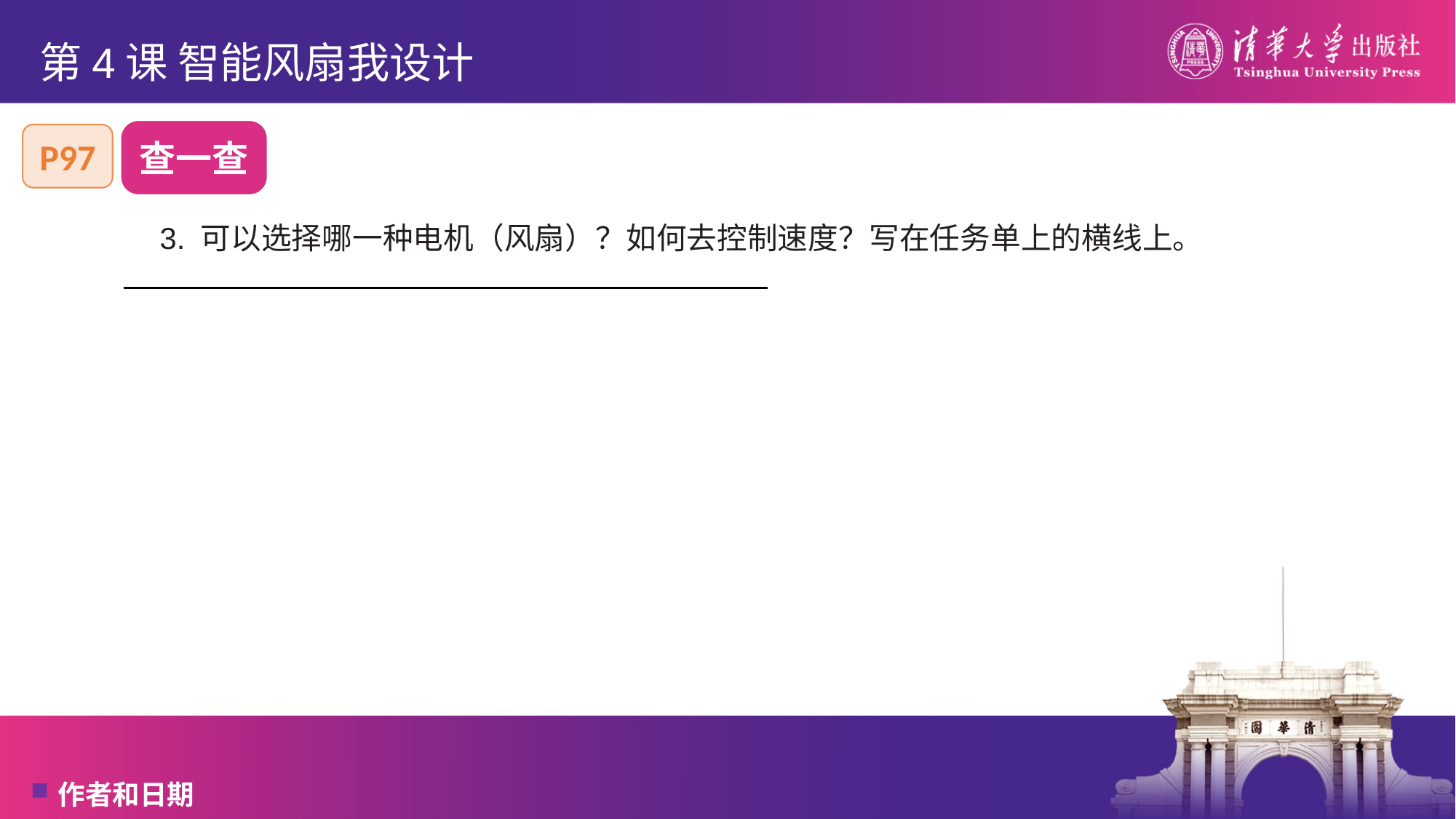

第4课 智能风扇我设计
查一查
P97
3. 可以选择哪一种电机（风扇）？如何去控制速度？写在任务单上的横线上。

作者和日期